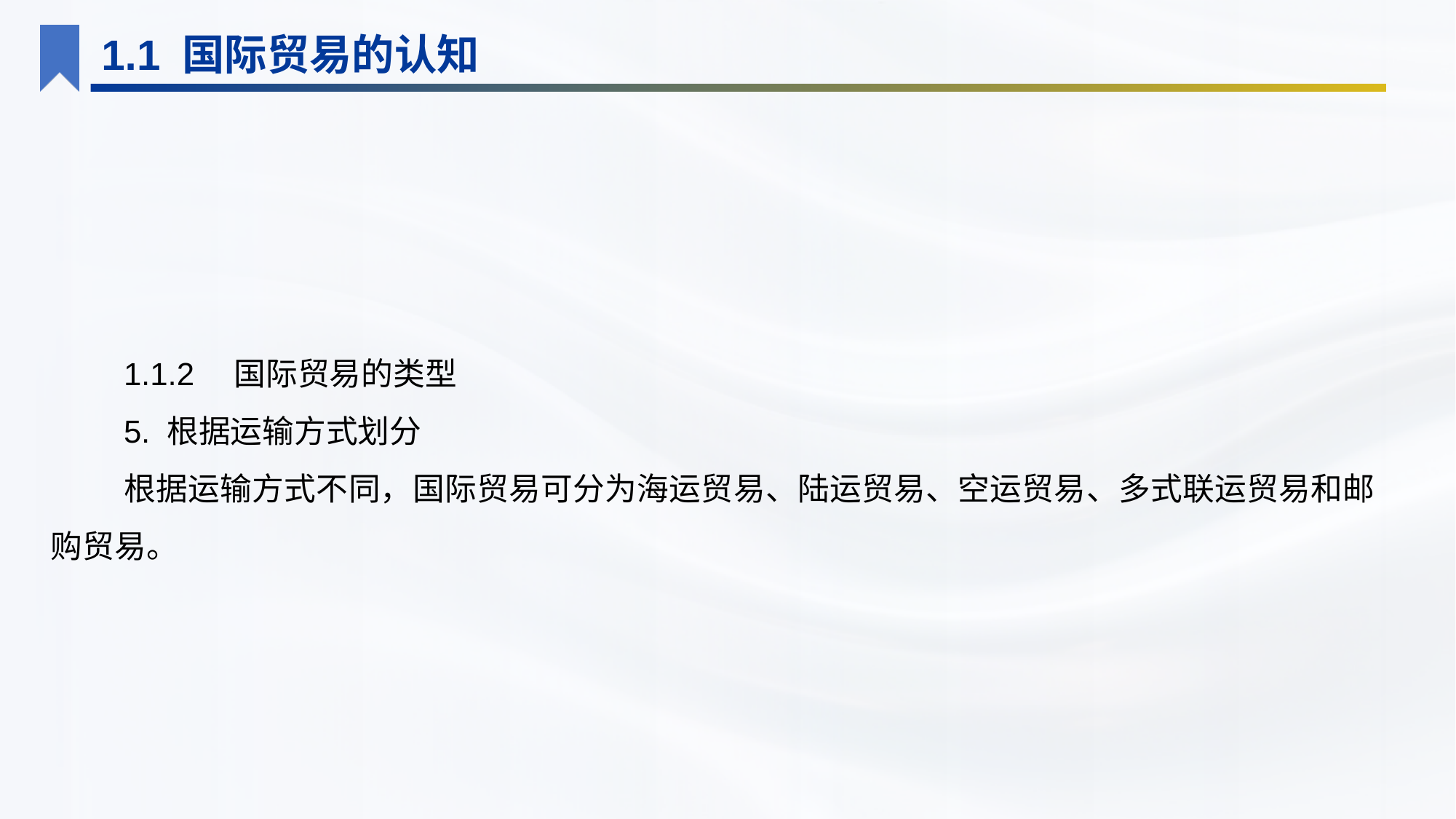

1.1 国际贸易的认知
1.1.2　国际贸易的类型
5. 根据运输方式划分
根据运输方式不同，国际贸易可分为海运贸易、陆运贸易、空运贸易、多式联运贸易和邮购贸易。